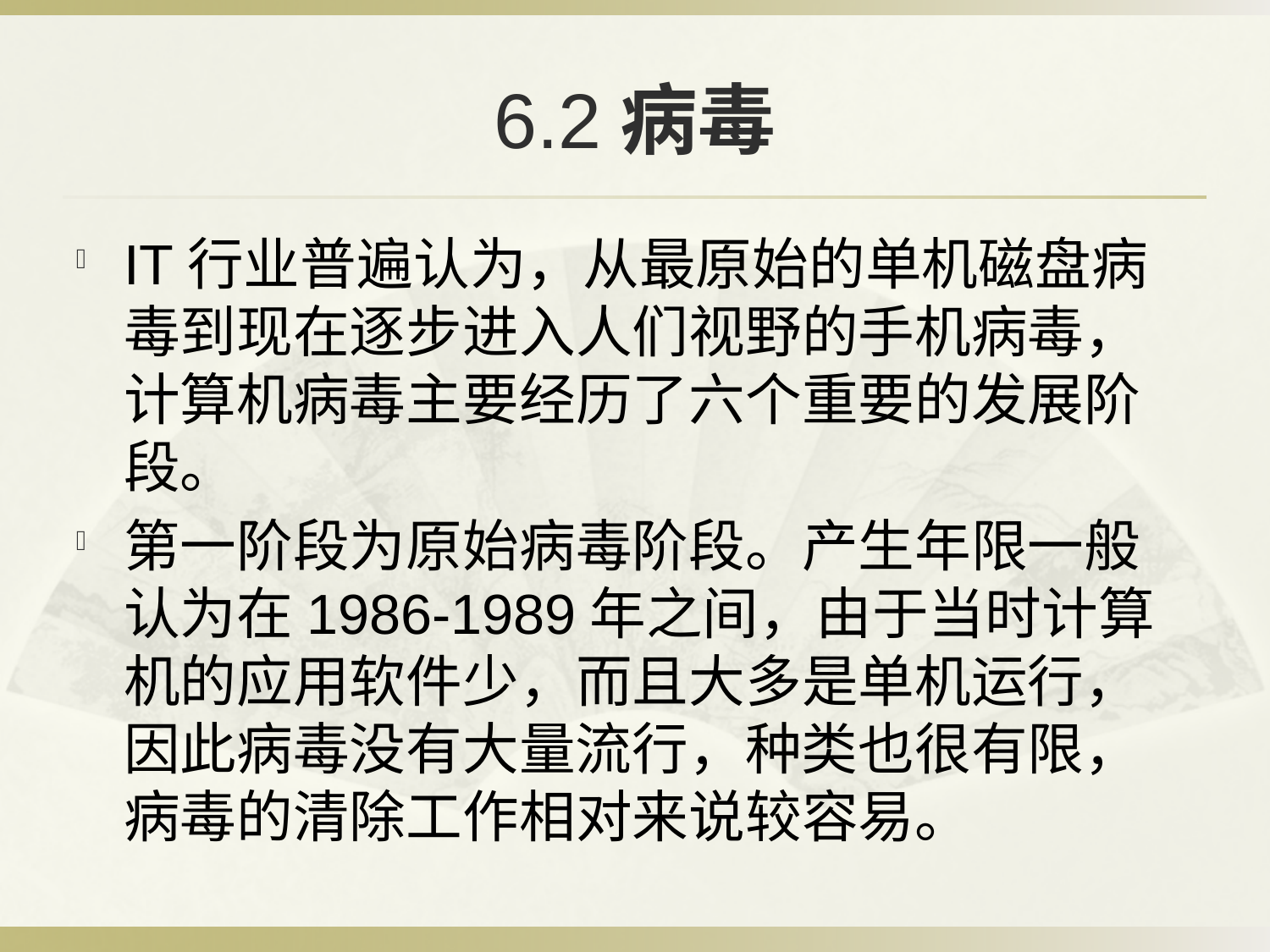

# 6.2病毒
IT行业普遍认为，从最原始的单机磁盘病毒到现在逐步进入人们视野的手机病毒，计算机病毒主要经历了六个重要的发展阶段。
第一阶段为原始病毒阶段。产生年限一般认为在1986-1989年之间，由于当时计算机的应用软件少，而且大多是单机运行，因此病毒没有大量流行，种类也很有限，病毒的清除工作相对来说较容易。